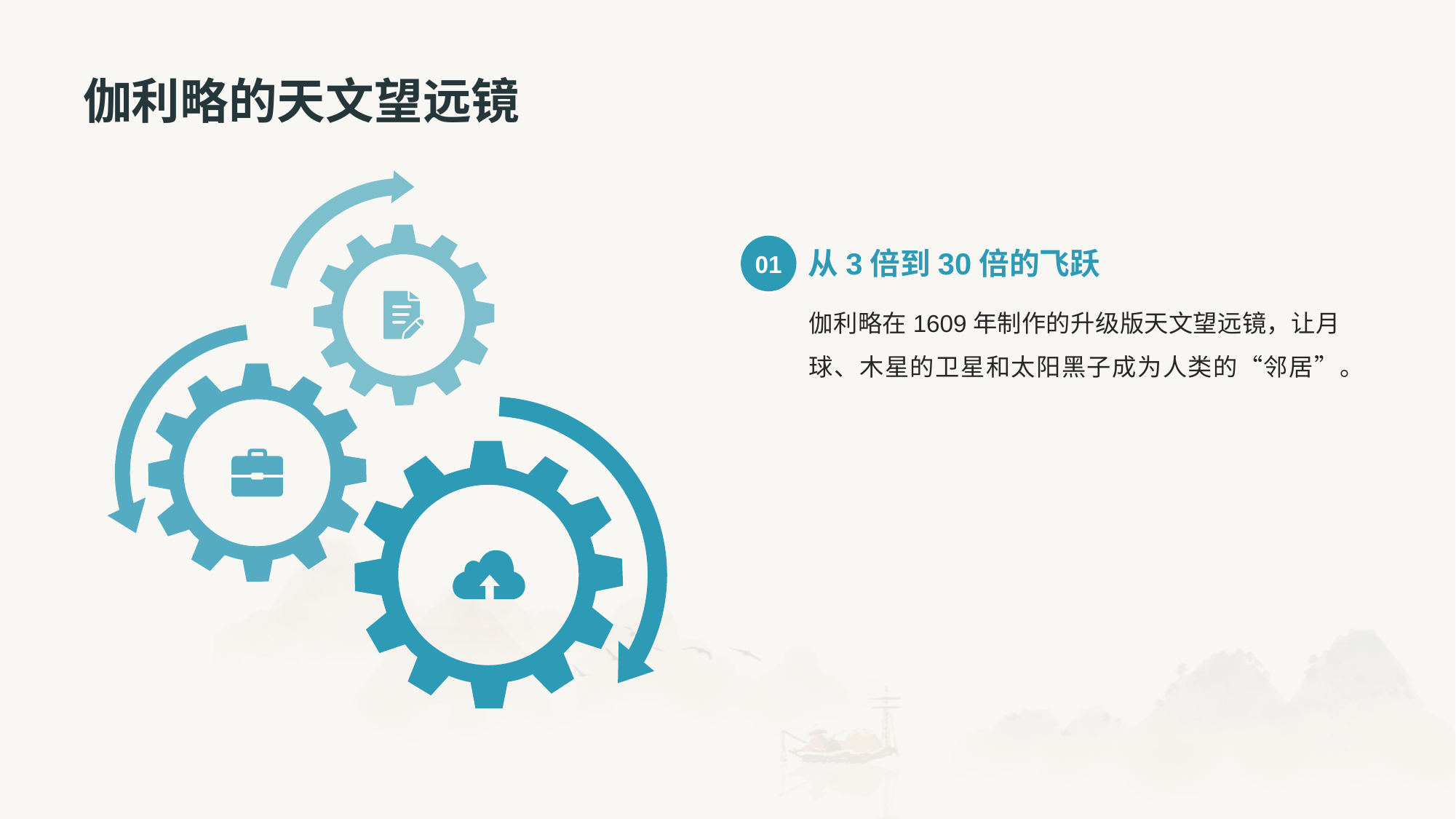

# 伽利略的天文望远镜

01
从3倍到30倍的飞跃

伽利略在1609年制作的升级版天文望远镜，让月球、木星的卫星和太阳黑子成为人类的“邻居”。